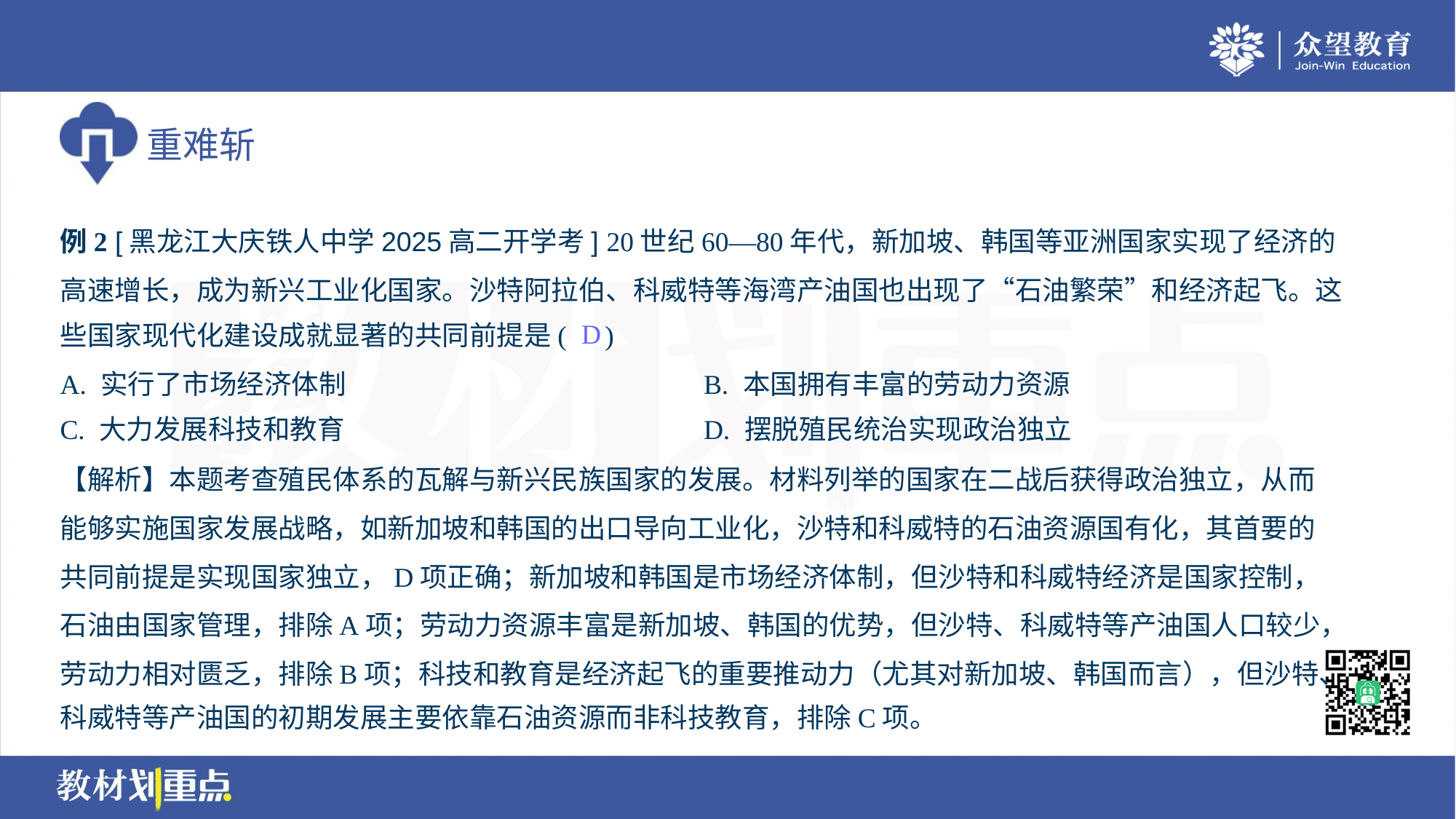

例2 [黑龙江大庆铁人中学2025高二开学考] 20世纪60—80年代，新加坡、韩国等亚洲国家实现了经济的
高速增长，成为新兴工业化国家。沙特阿拉伯、科威特等海湾产油国也出现了“石油繁荣”和经济起飞。这
些国家现代化建设成就显著的共同前提是(     )
D
A. 实行了市场经济体制	B. 本国拥有丰富的劳动力资源
C. 大力发展科技和教育	D. 摆脱殖民统治实现政治独立
【解析】本题考查殖民体系的瓦解与新兴民族国家的发展。材料列举的国家在二战后获得政治独立，从而
能够实施国家发展战略，如新加坡和韩国的出口导向工业化，沙特和科威特的石油资源国有化，其首要的
共同前提是实现国家独立，D项正确；新加坡和韩国是市场经济体制，但沙特和科威特经济是国家控制，
石油由国家管理，排除A项；劳动力资源丰富是新加坡、韩国的优势，但沙特、科威特等产油国人口较少，
劳动力相对匮乏，排除B项；科技和教育是经济起飞的重要推动力（尤其对新加坡、韩国而言），但沙特、
科威特等产油国的初期发展主要依靠石油资源而非科技教育，排除C项。